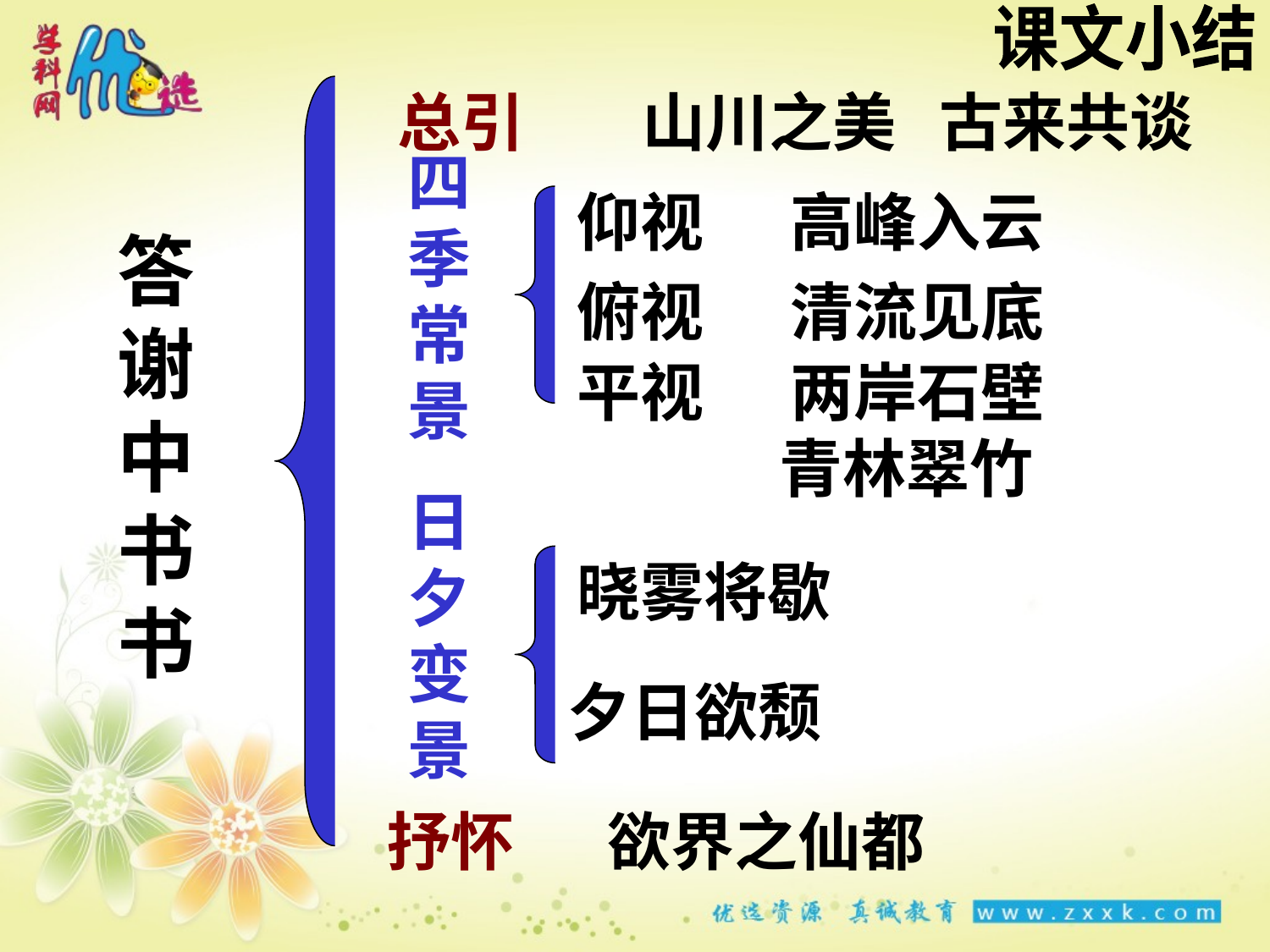

课文小结

总引
山川之美   古来共谈
四季常景
仰视      高峰入云

答谢中书书
俯视      清流见底
平视      两岸石壁
             青林翠竹
日夕变景

晓雾将歇
夕日欲颓
抒怀
欲界之仙都